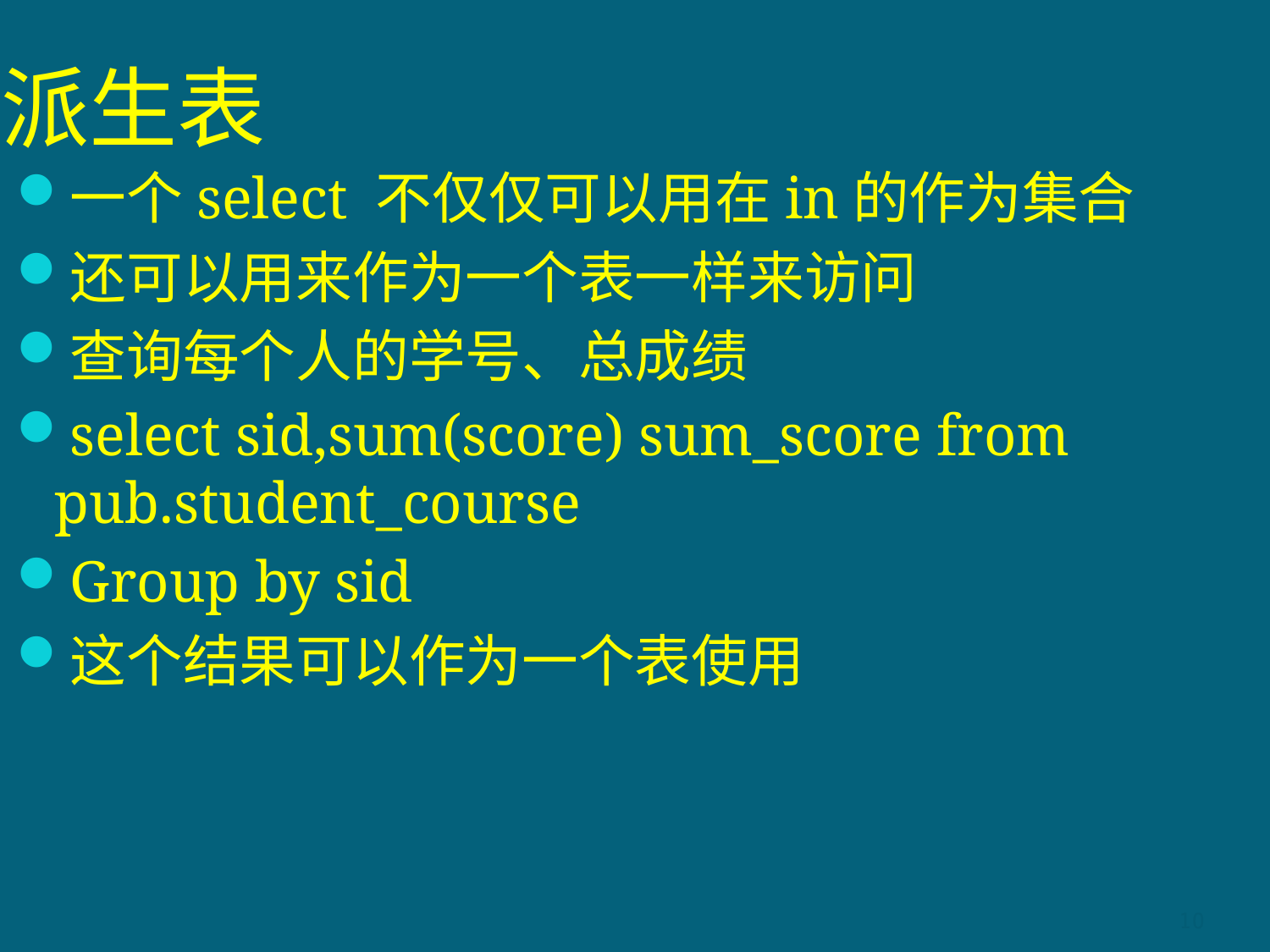

# 派生表
一个select 不仅仅可以用在in的作为集合
还可以用来作为一个表一样来访问
查询每个人的学号、总成绩
select sid,sum(score) sum_score from pub.student_course
Group by sid
这个结果可以作为一个表使用

10